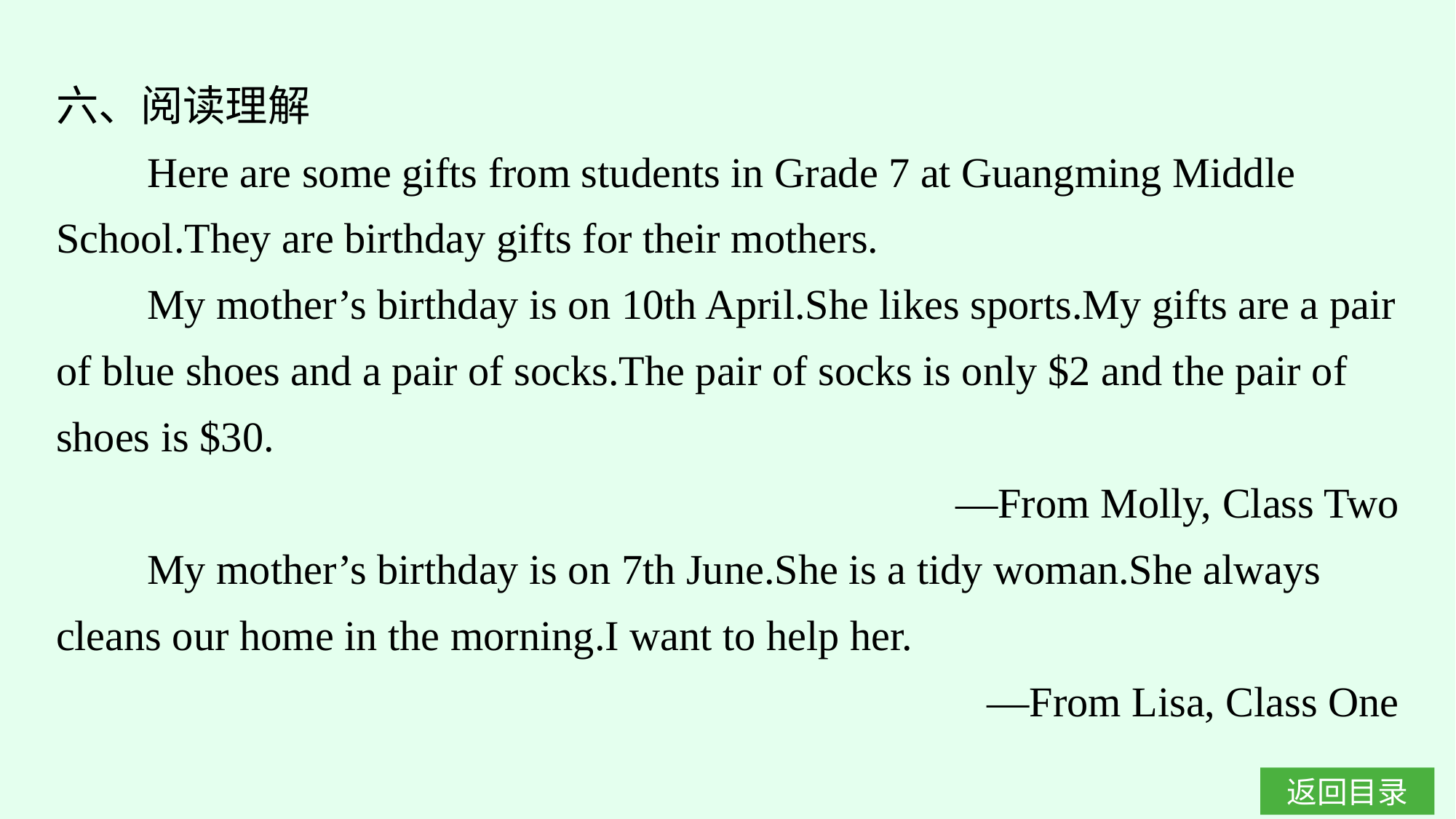

六、阅读理解
Here are some gifts from students in Grade 7 at Guangming Middle School.They are birthday gifts for their mothers.
My mother’s birthday is on 10th April.She likes sports.My gifts are a pair of blue shoes and a pair of socks.The pair of socks is only $2 and the pair of shoes is $30.
—From Molly, Class Two
My mother’s birthday is on 7th June.She is a tidy woman.She always cleans our home in the morning.I want to help her.
—From Lisa, Class One